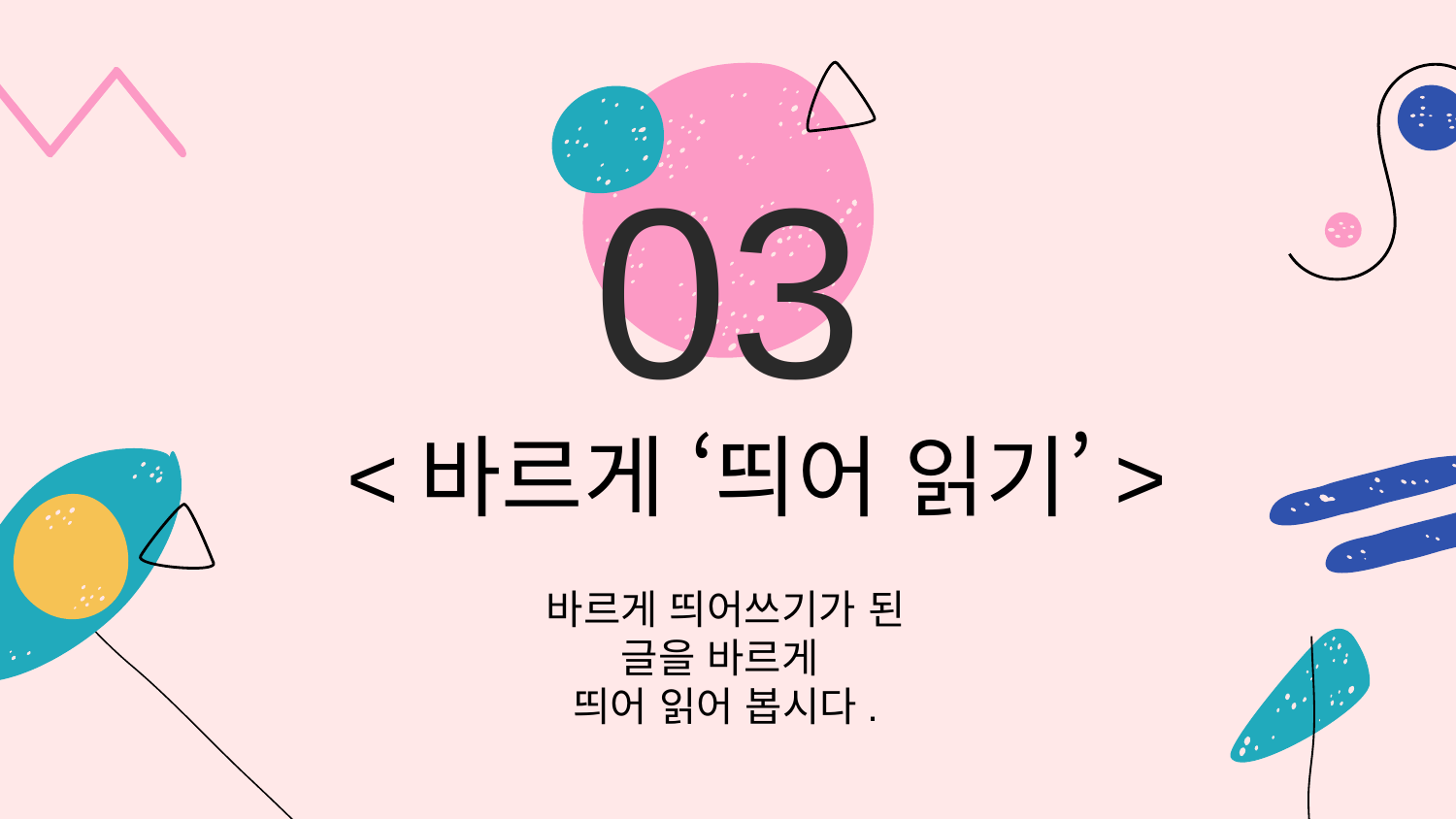

# 03
<바르게 ‘띄어 읽기’>
바르게 띄어쓰기가 된
글을 바르게
띄어 읽어 봅시다.